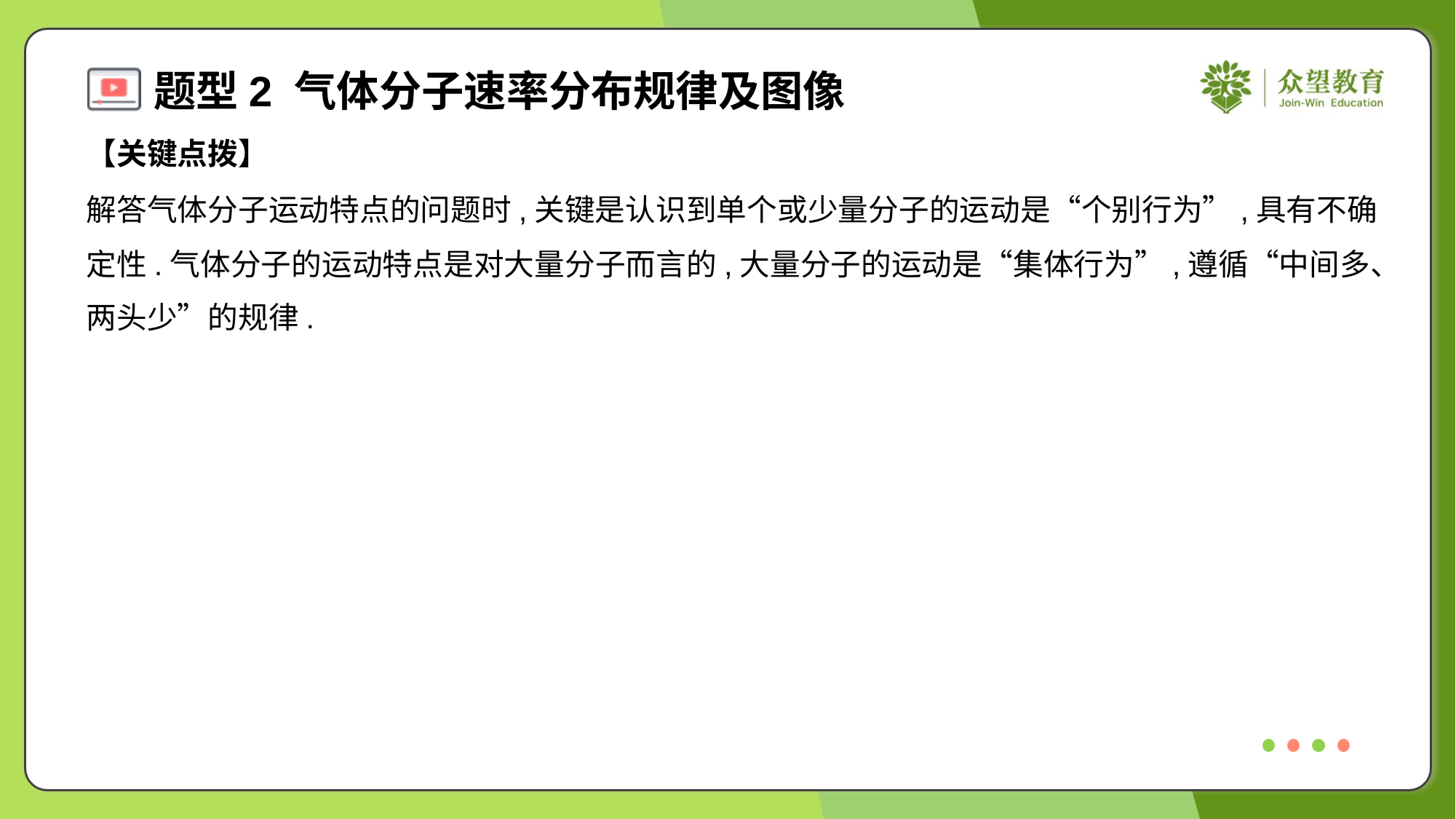

【关键点拨】
解答气体分子运动特点的问题时,关键是认识到单个或少量分子的运动是“个别行为”,具有不确
定性.气体分子的运动特点是对大量分子而言的,大量分子的运动是“集体行为”,遵循“中间多、
两头少”的规律.